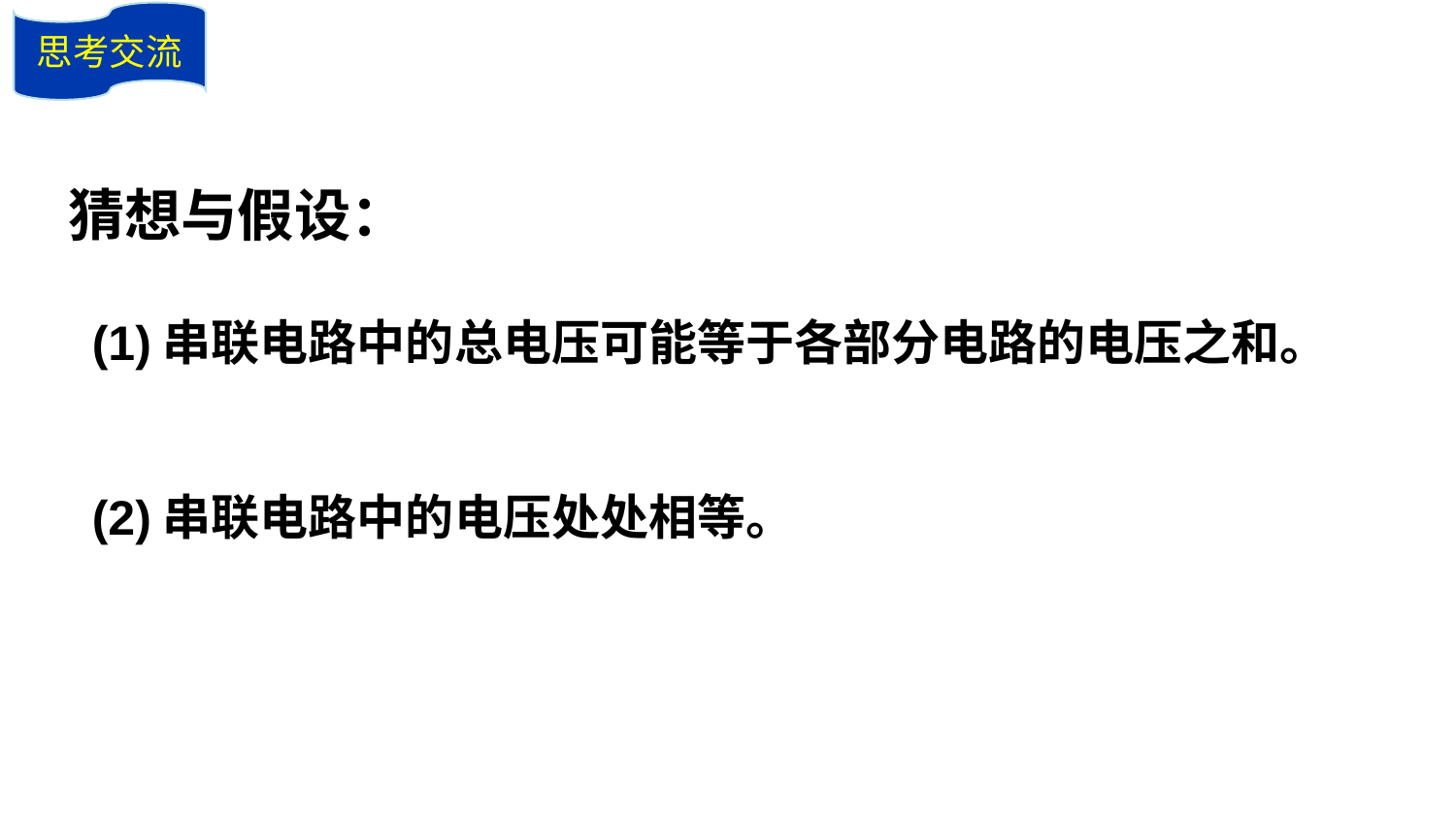

思考交流
猜想与假设：

(1)串联电路中的总电压可能等于各部分电路的电压之和。

(2)串联电路中的电压处处相等。